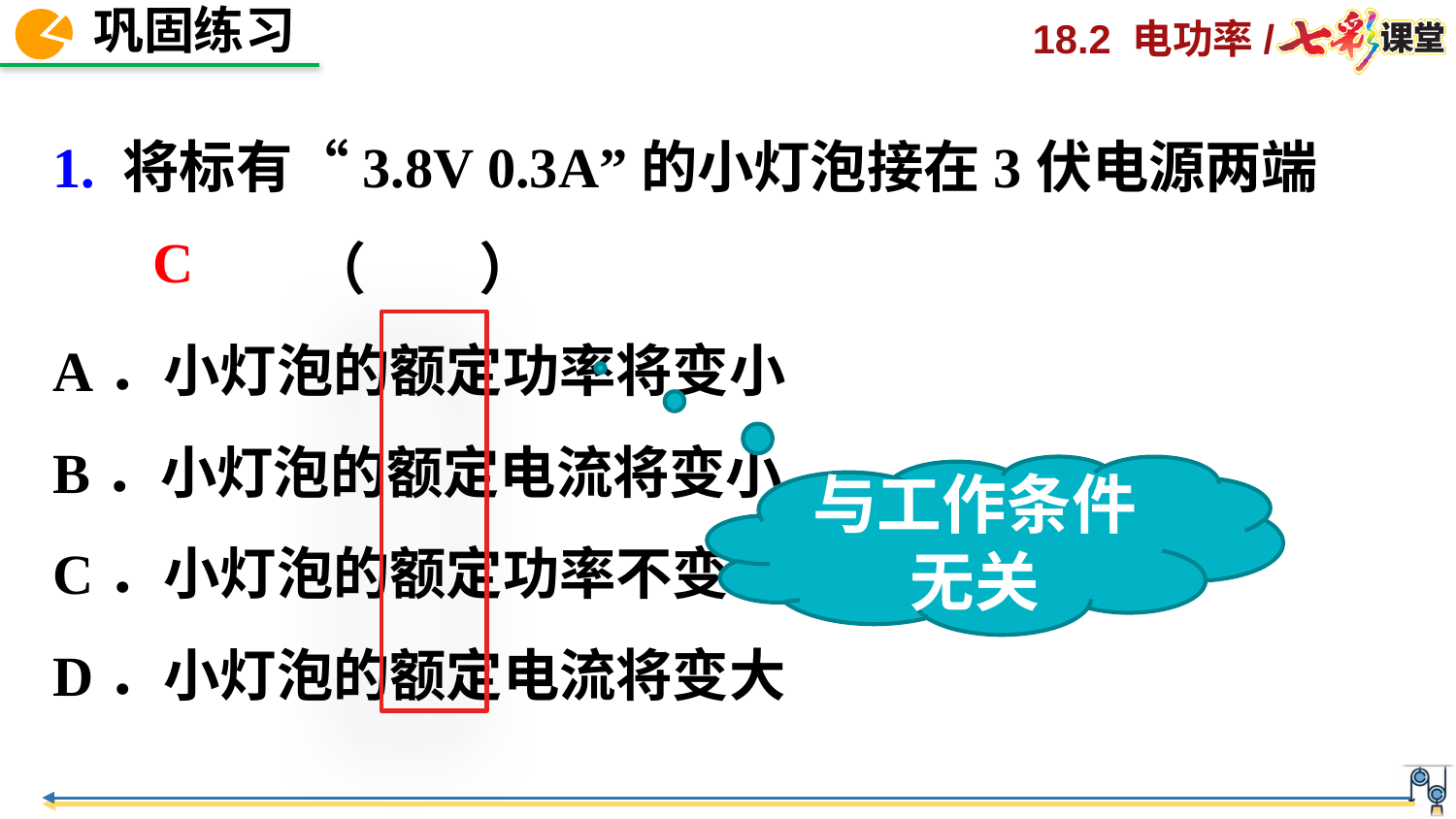

1. 将标有“3.8V 0.3A”的小灯泡接在3伏电源两端                         （　　）
A．小灯泡的额定功率将变小
B．小灯泡的额定电流将变小
C．小灯泡的额定功率不变
D．小灯泡的额定电流将变大
C

与工作条件无关